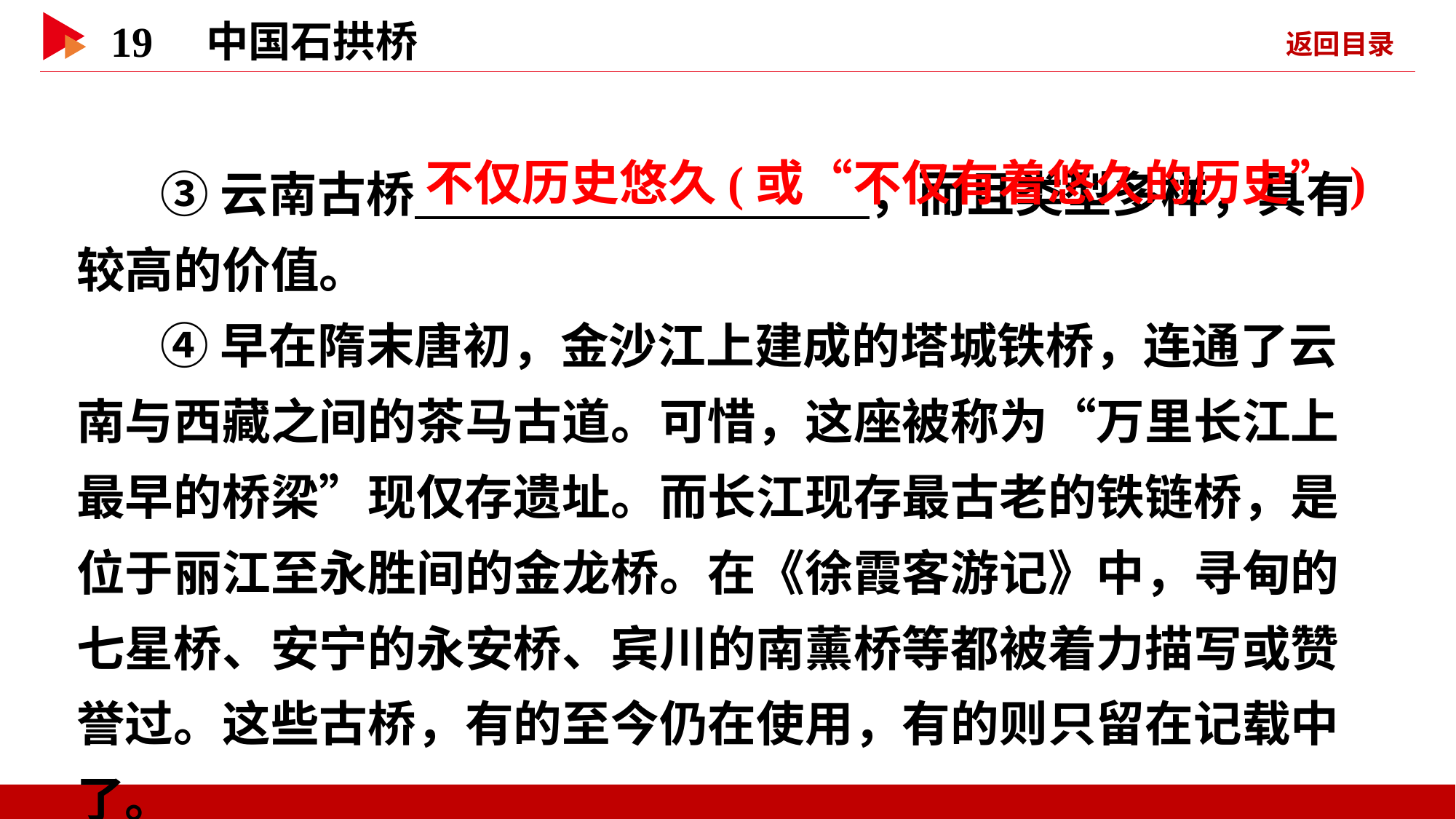

③云南古桥                                         ，而且类型多样，具有较高的价值。
④早在隋末唐初，金沙江上建成的塔城铁桥，连通了云南与西藏之间的茶马古道。可惜，这座被称为“万里长江上最早的桥梁”现仅存遗址。而长江现存最古老的铁链桥，是位于丽江至永胜间的金龙桥。在《徐霞客游记》中，寻甸的七星桥、安宁的永安桥、宾川的南薰桥等都被着力描写或赞誉过。这些古桥，有的至今仍在使用，有的则只留在记载中了。
 不仅历史悠久(或“不仅有着悠久的历史”)